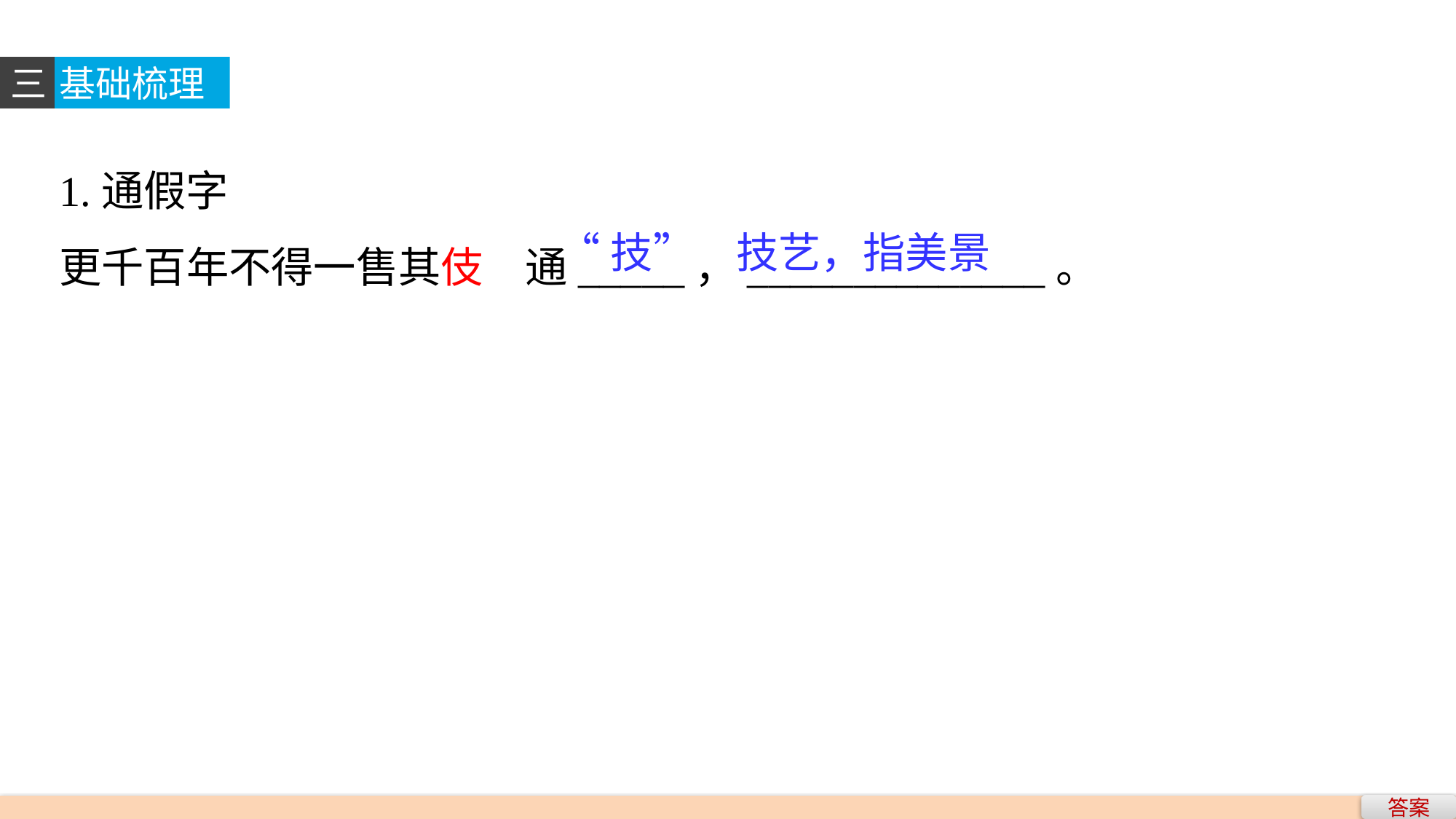

三
基础梳理
1.通假字
更千百年不得一售其伎　通_____，______________。
“技”
技艺，指美景
答案